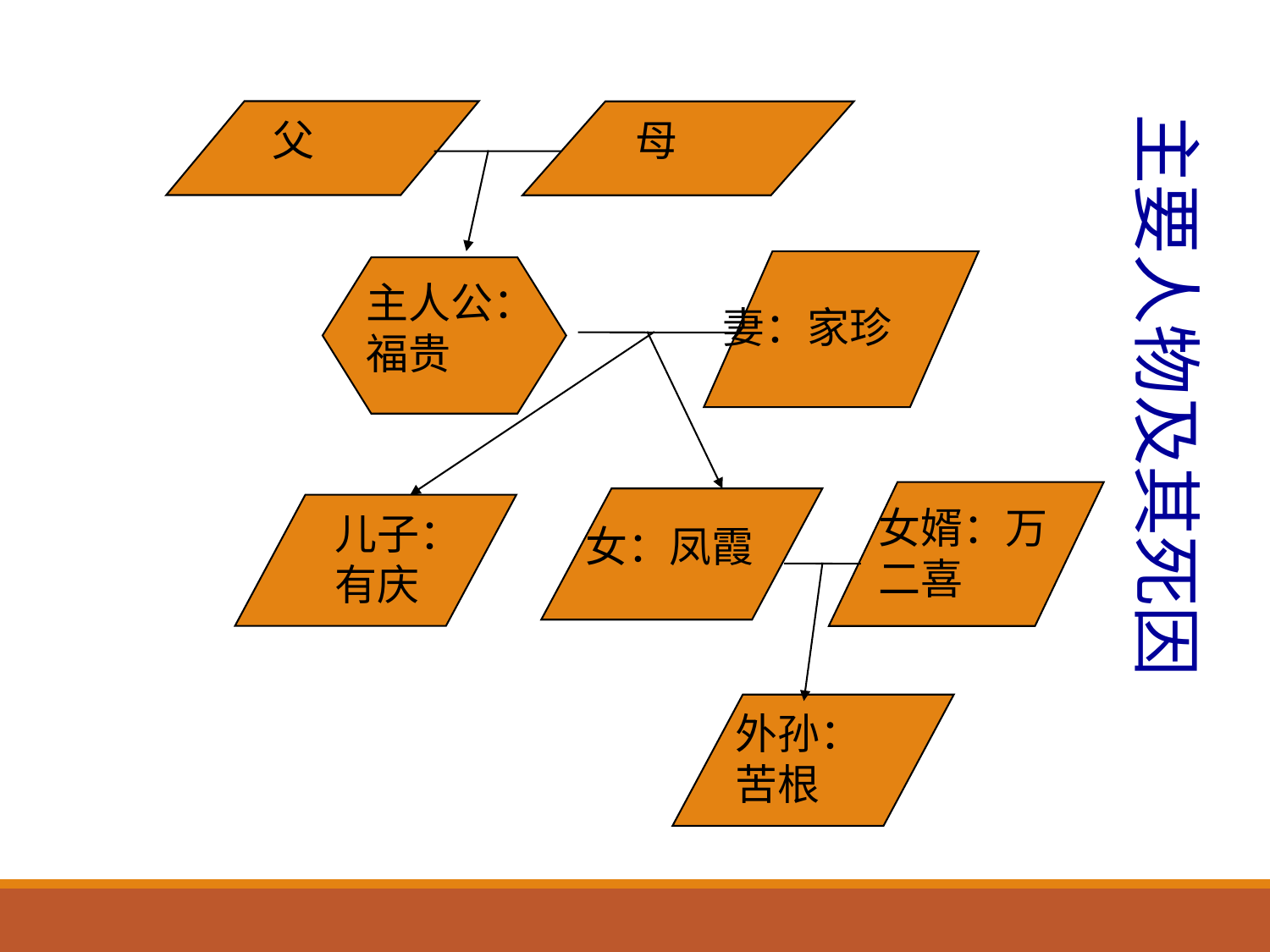

主要人物及其死因

父
母

主人公：福贵
妻：家珍

女婿：万二喜
儿子：有庆
女：凤霞

外孙：苦根